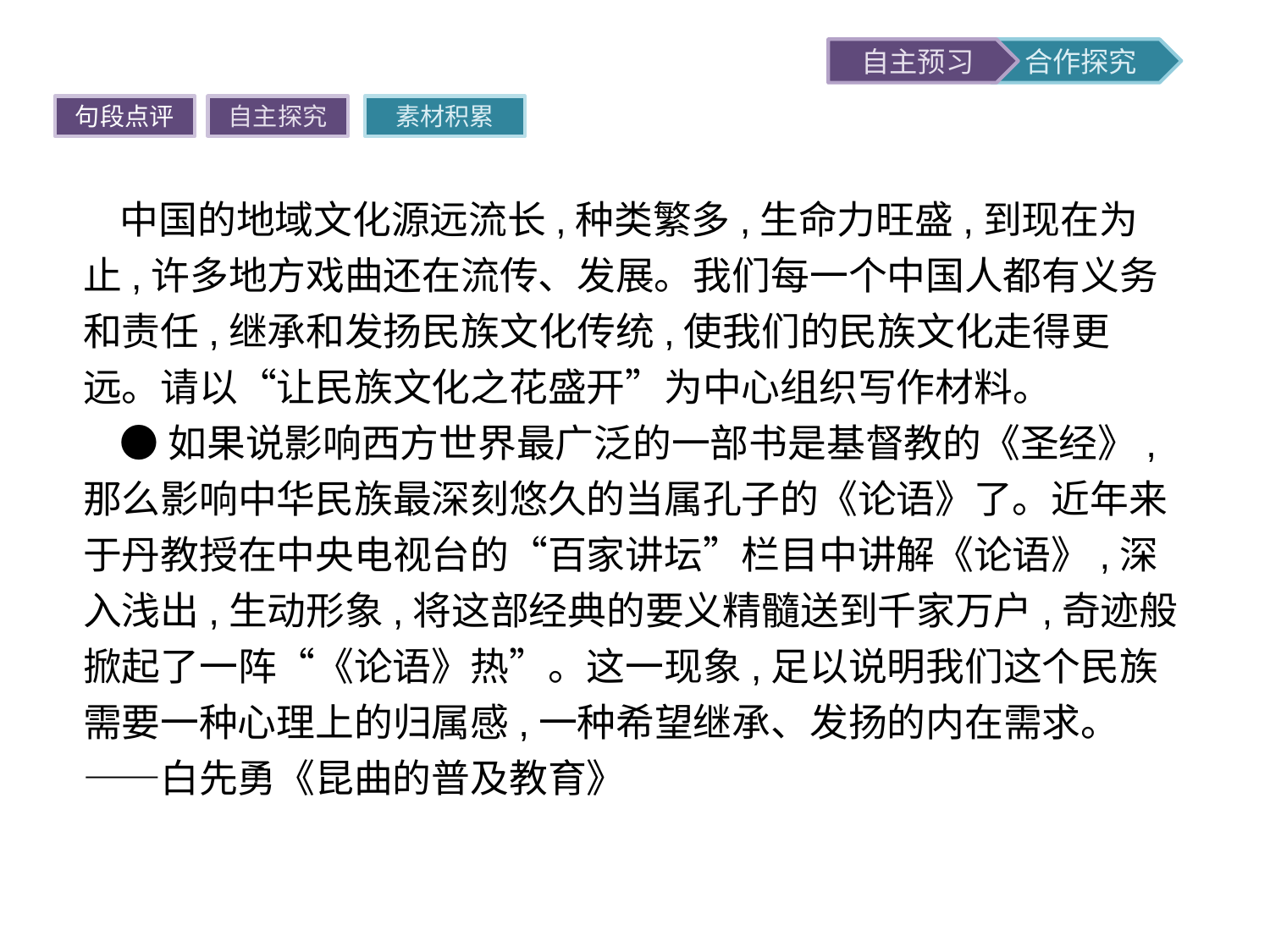

句段点评
自主探究
素材积累
中国的地域文化源远流长,种类繁多,生命力旺盛,到现在为止,许多地方戏曲还在流传、发展。我们每一个中国人都有义务和责任,继承和发扬民族文化传统,使我们的民族文化走得更远。请以“让民族文化之花盛开”为中心组织写作材料。
●如果说影响西方世界最广泛的一部书是基督教的《圣经》,那么影响中华民族最深刻悠久的当属孔子的《论语》了。近年来于丹教授在中央电视台的“百家讲坛”栏目中讲解《论语》,深入浅出,生动形象,将这部经典的要义精髓送到千家万户,奇迹般掀起了一阵“《论语》热”。这一现象,足以说明我们这个民族需要一种心理上的归属感,一种希望继承、发扬的内在需求。——白先勇《昆曲的普及教育》